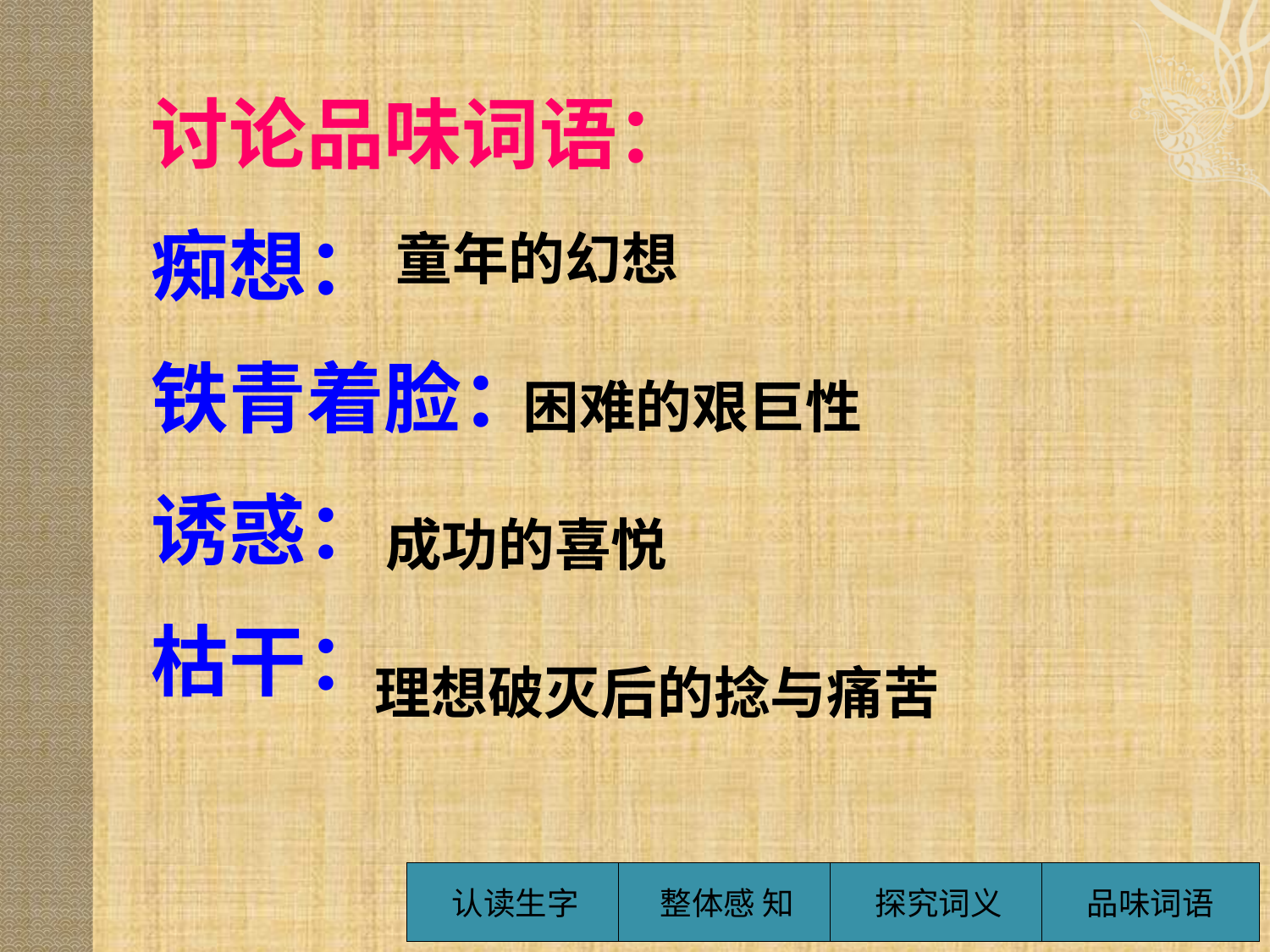

讨论品味词语：
痴想：
铁青着脸：
诱惑：
枯干：
童年的幻想
困难的艰巨性
成功的喜悦
理想破灭后的捻与痛苦
认读生字
整体感 知
探究词义
品味词语